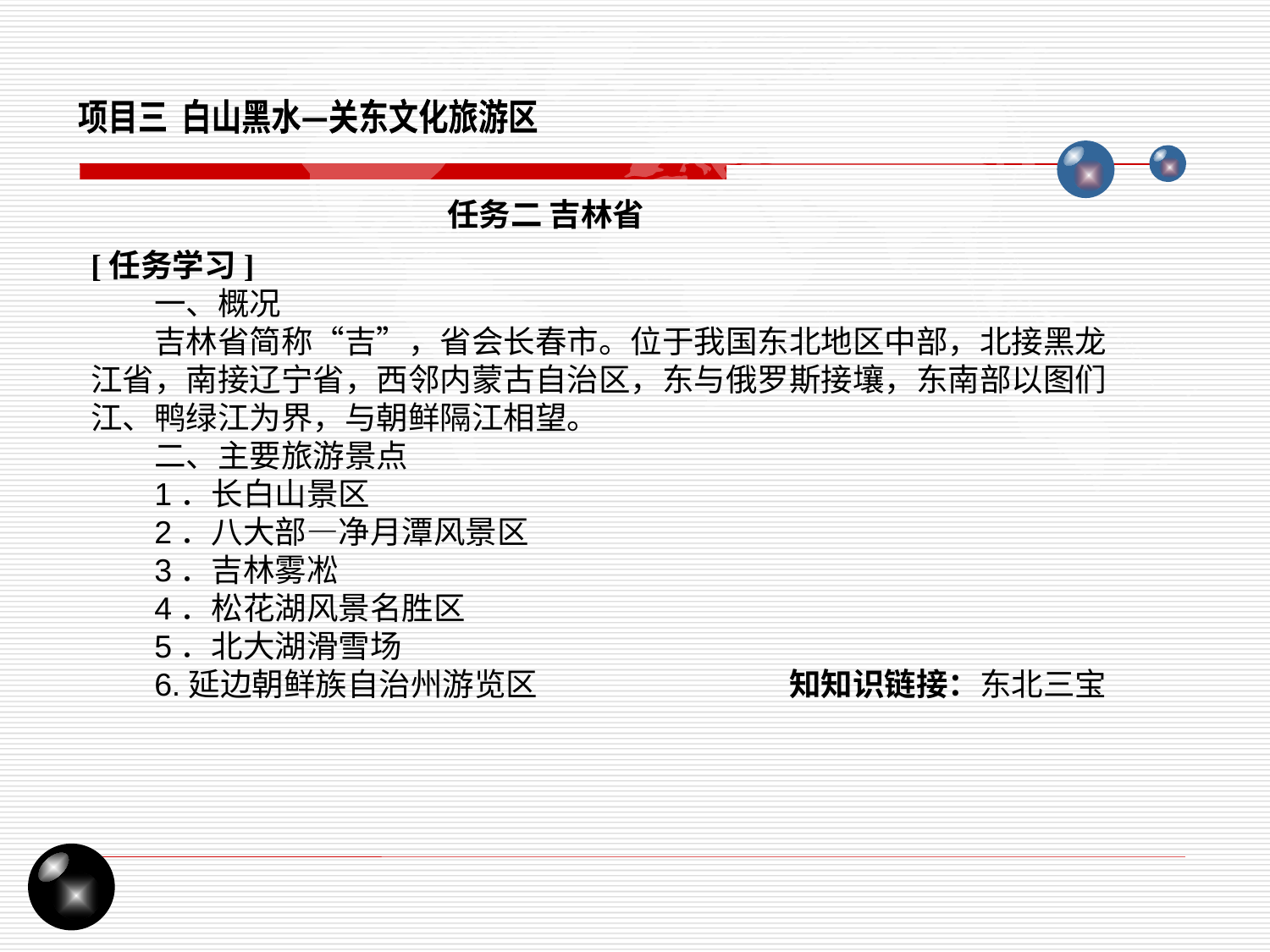

项目三  白山黑水—关东文化旅游区
任务二 吉林省
[任务学习]
一、概况
吉林省简称“吉”，省会长春市。位于我国东北地区中部，北接黑龙江省，南接辽宁省，西邻内蒙古自治区，东与俄罗斯接壤，东南部以图们江、鸭绿江为界，与朝鲜隔江相望。
二、主要旅游景点
1．长白山景区
2．八大部—净月潭风景区
3．吉林雾凇
4．松花湖风景名胜区
5．北大湖滑雪场
6.延边朝鲜族自治州游览区                                   知知识链接：东北三宝